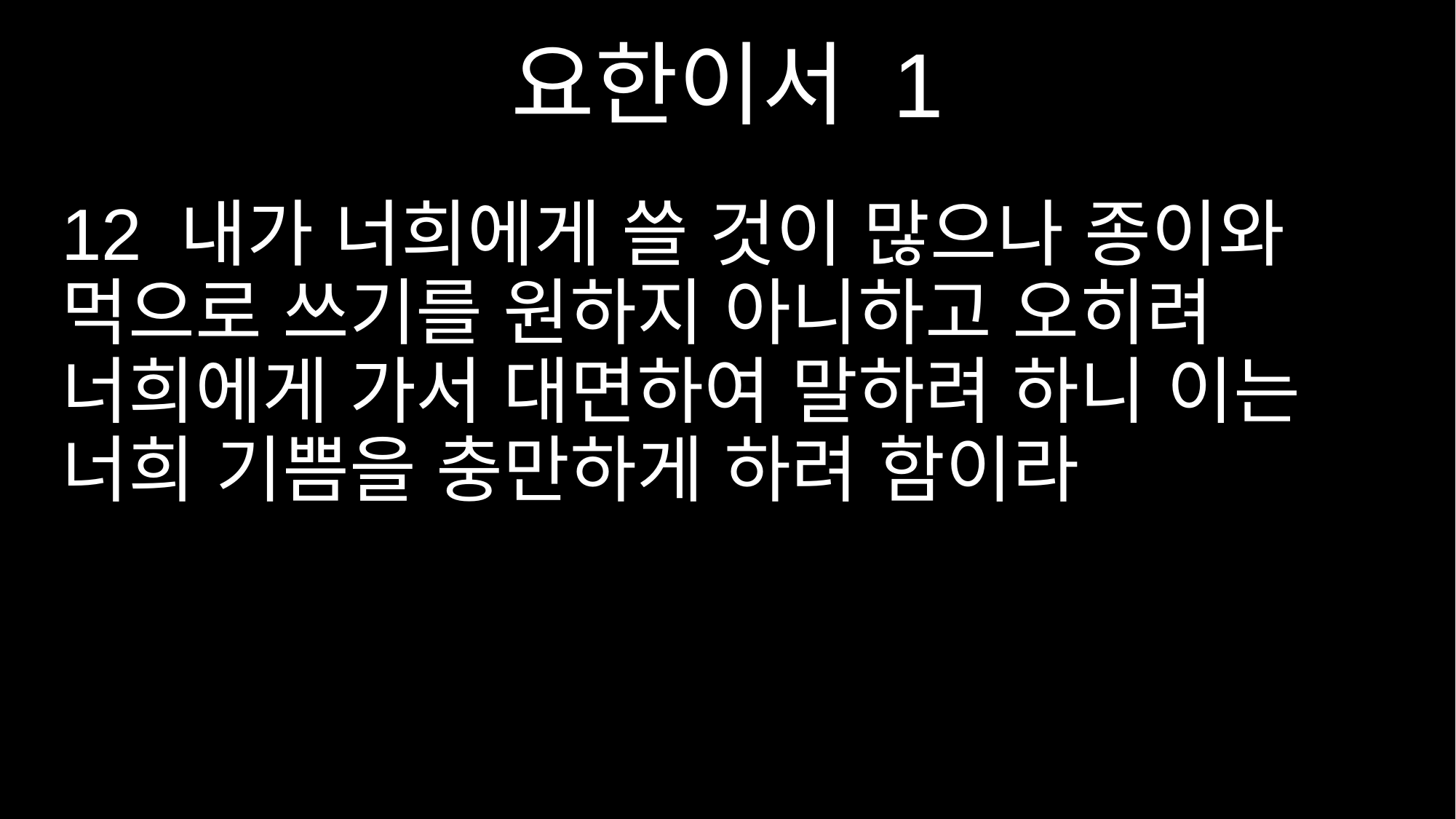

요한이서 1
12 내가 너희에게 쓸 것이 많으나 종이와 먹으로 쓰기를 원하지 아니하고 오히려 너희에게 가서 대면하여 말하려 하니 이는 너희 기쁨을 충만하게 하려 함이라